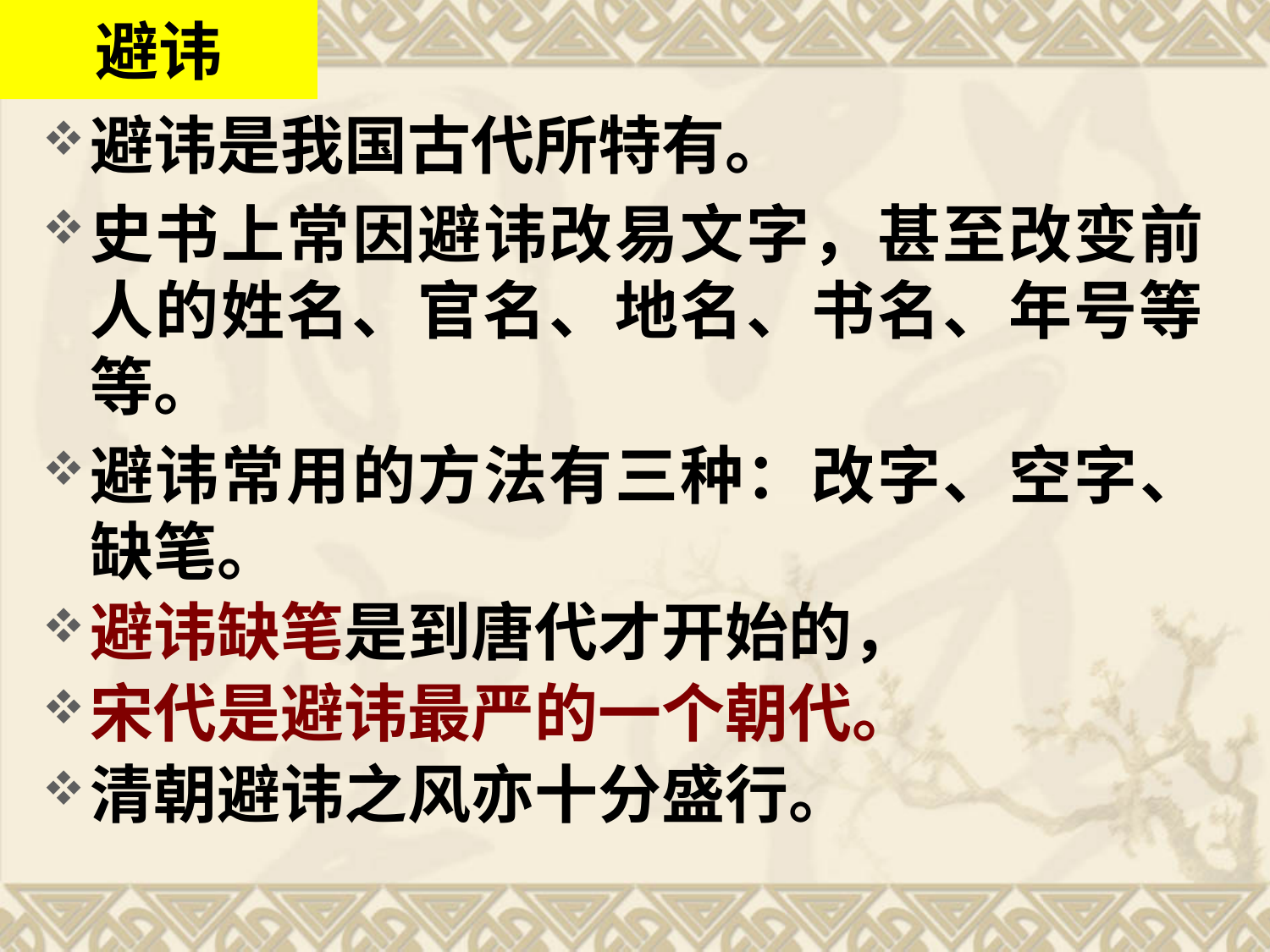

避讳
避讳是我国古代所特有。
史书上常因避讳改易文字，甚至改变前人的姓名、官名、地名、书名、年号等等。
避讳常用的方法有三种：改字、空字、缺笔。
避讳缺笔是到唐代才开始的，
宋代是避讳最严的一个朝代。
清朝避讳之风亦十分盛行。